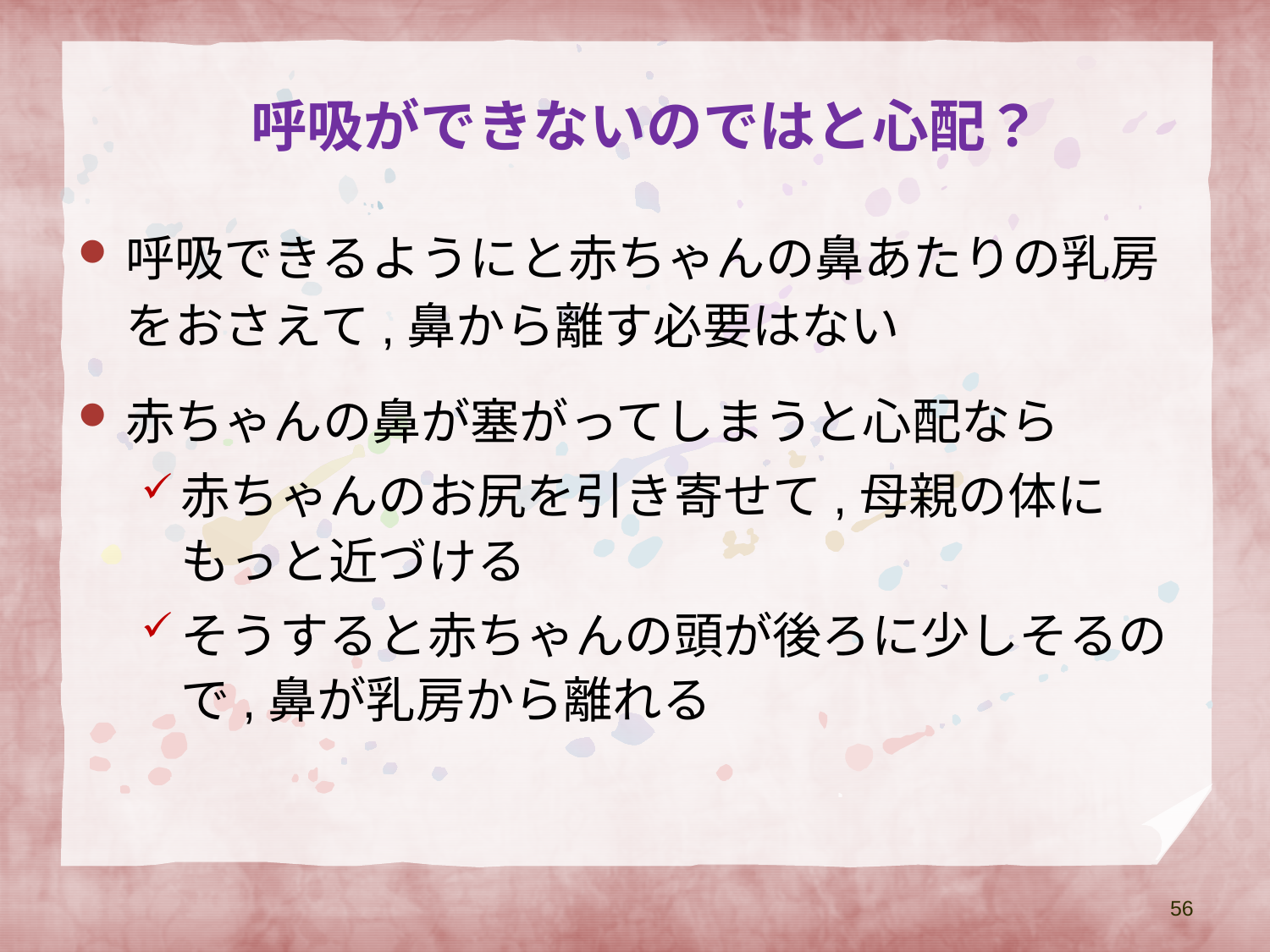

# 呼吸ができないのではと心配？
呼吸できるようにと赤ちゃんの鼻あたりの乳房をおさえて,鼻から離す必要はない
赤ちゃんの鼻が塞がってしまうと心配なら
赤ちゃんのお尻を引き寄せて,母親の体にもっと近づける
そうすると赤ちゃんの頭が後ろに少しそるので,鼻が乳房から離れる

56